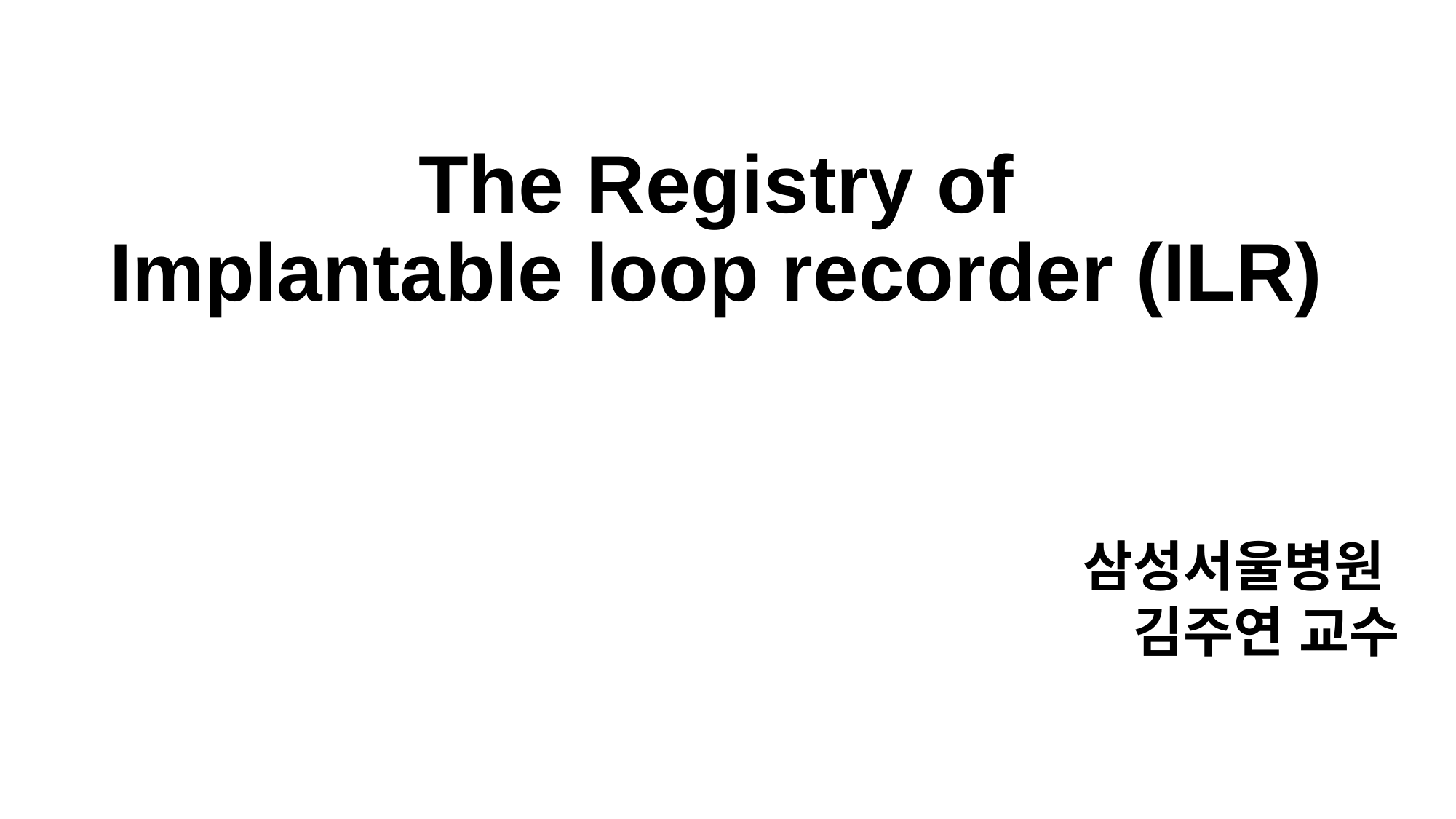

# The Registry of Implantable loop recorder (ILR)
삼성서울병원
김주연 교수